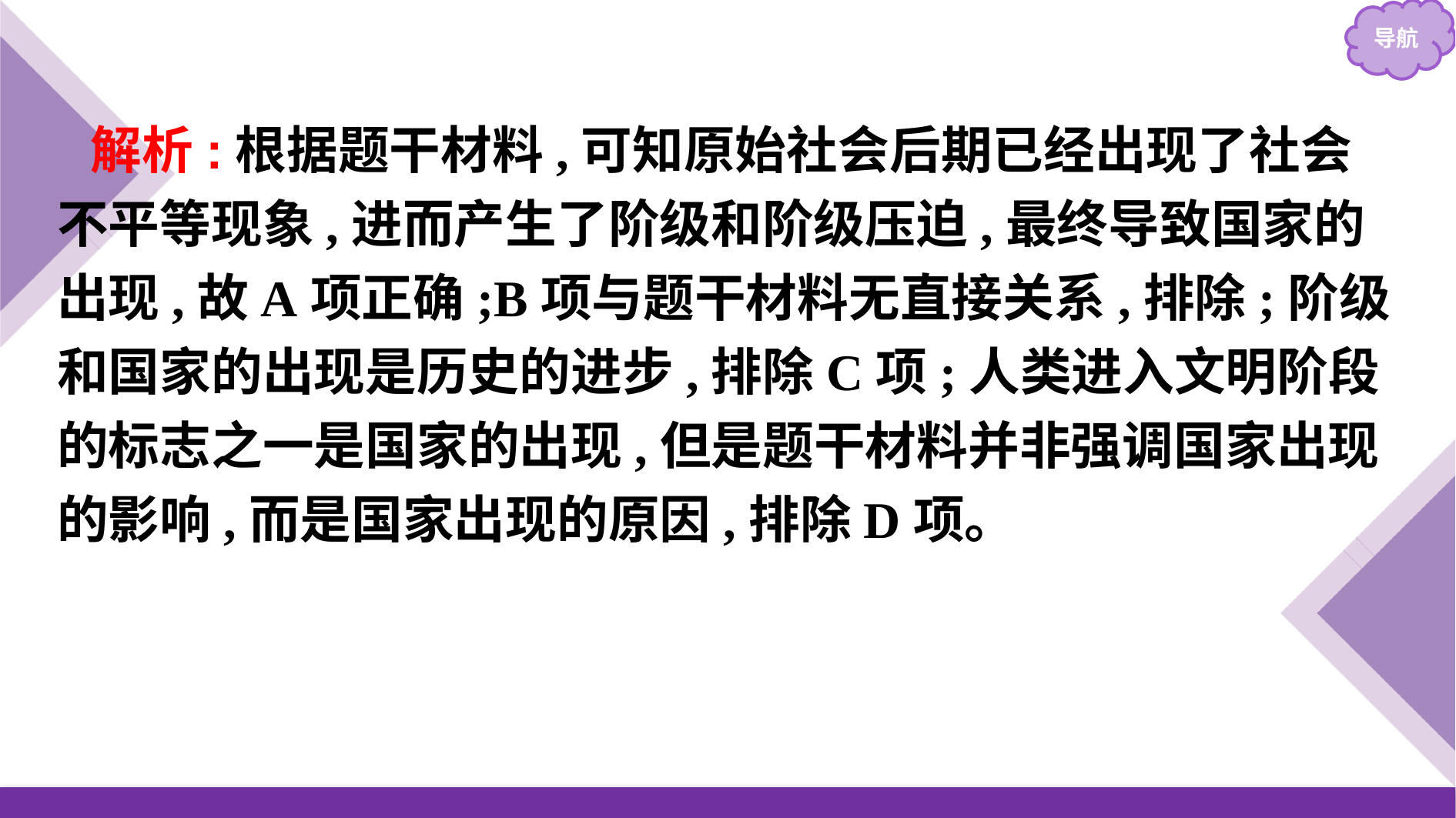

解析:根据题干材料,可知原始社会后期已经出现了社会不平等现象,进而产生了阶级和阶级压迫,最终导致国家的出现,故A项正确;B项与题干材料无直接关系,排除;阶级和国家的出现是历史的进步,排除C项;人类进入文明阶段的标志之一是国家的出现,但是题干材料并非强调国家出现的影响,而是国家出现的原因,排除D项。